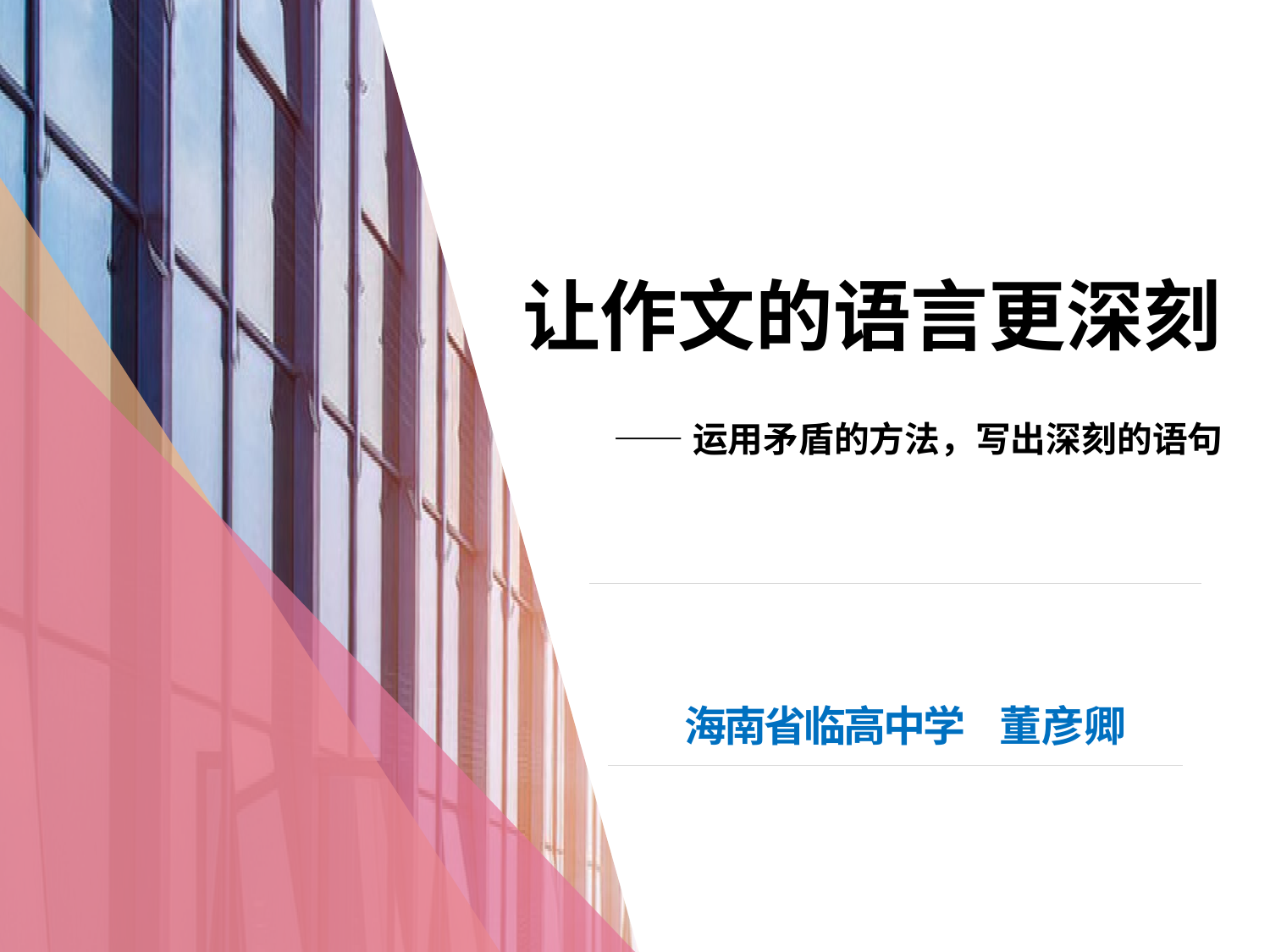

# 让作文的语言更深刻
——运用矛盾的方法，写出深刻的语句
海南省临高中学     董彦卿